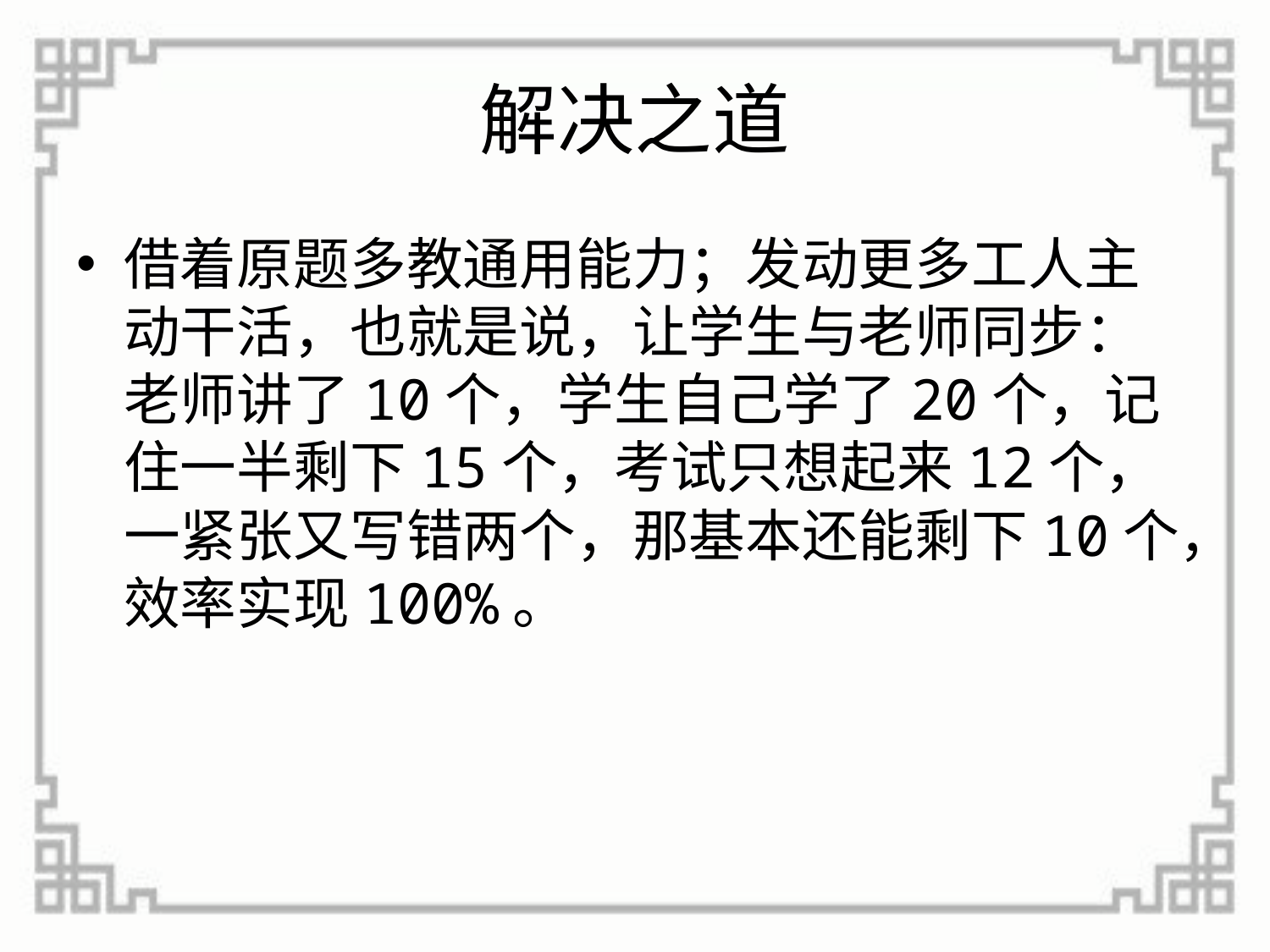

# 解决之道
借着原题多教通用能力；发动更多工人主动干活，也就是说，让学生与老师同步：老师讲了10个，学生自己学了20个，记住一半剩下15个，考试只想起来12个，一紧张又写错两个，那基本还能剩下10个，效率实现100%。